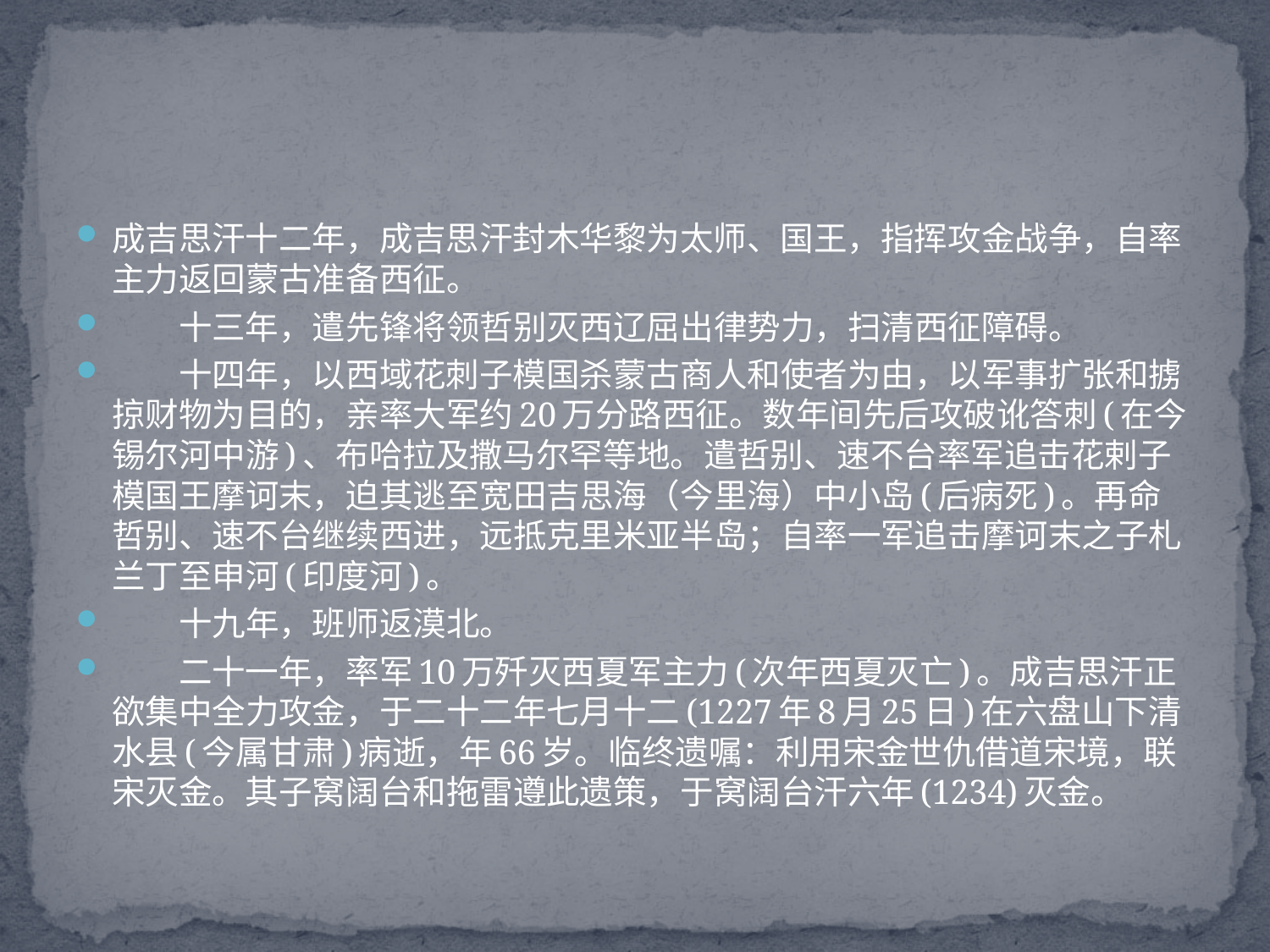

#
成吉思汗十二年，成吉思汗封木华黎为太师、国王，指挥攻金战争，自率主力返回蒙古准备西征。
　　十三年，遣先锋将领哲别灭西辽屈出律势力，扫清西征障碍。
　　十四年，以西域花刺子模国杀蒙古商人和使者为由，以军事扩张和掳掠财物为目的，亲率大军约20万分路西征。数年间先后攻破讹答刺(在今锡尔河中游)、布哈拉及撒马尔罕等地。遣哲别、速不台率军追击花剌子模国王摩诃末，迫其逃至宽田吉思海（今里海）中小岛(后病死)。再命哲别、速不台继续西进，远抵克里米亚半岛；自率一军追击摩诃末之子札兰丁至申河(印度河)。
　　十九年，班师返漠北。
　　二十一年，率军10万歼灭西夏军主力(次年西夏灭亡)。成吉思汗正欲集中全力攻金，于二十二年七月十二(1227年8月25日)在六盘山下清水县(今属甘肃)病逝，年66岁。临终遗嘱：利用宋金世仇借道宋境，联宋灭金。其子窝阔台和拖雷遵此遗策，于窝阔台汗六年(1234)灭金。